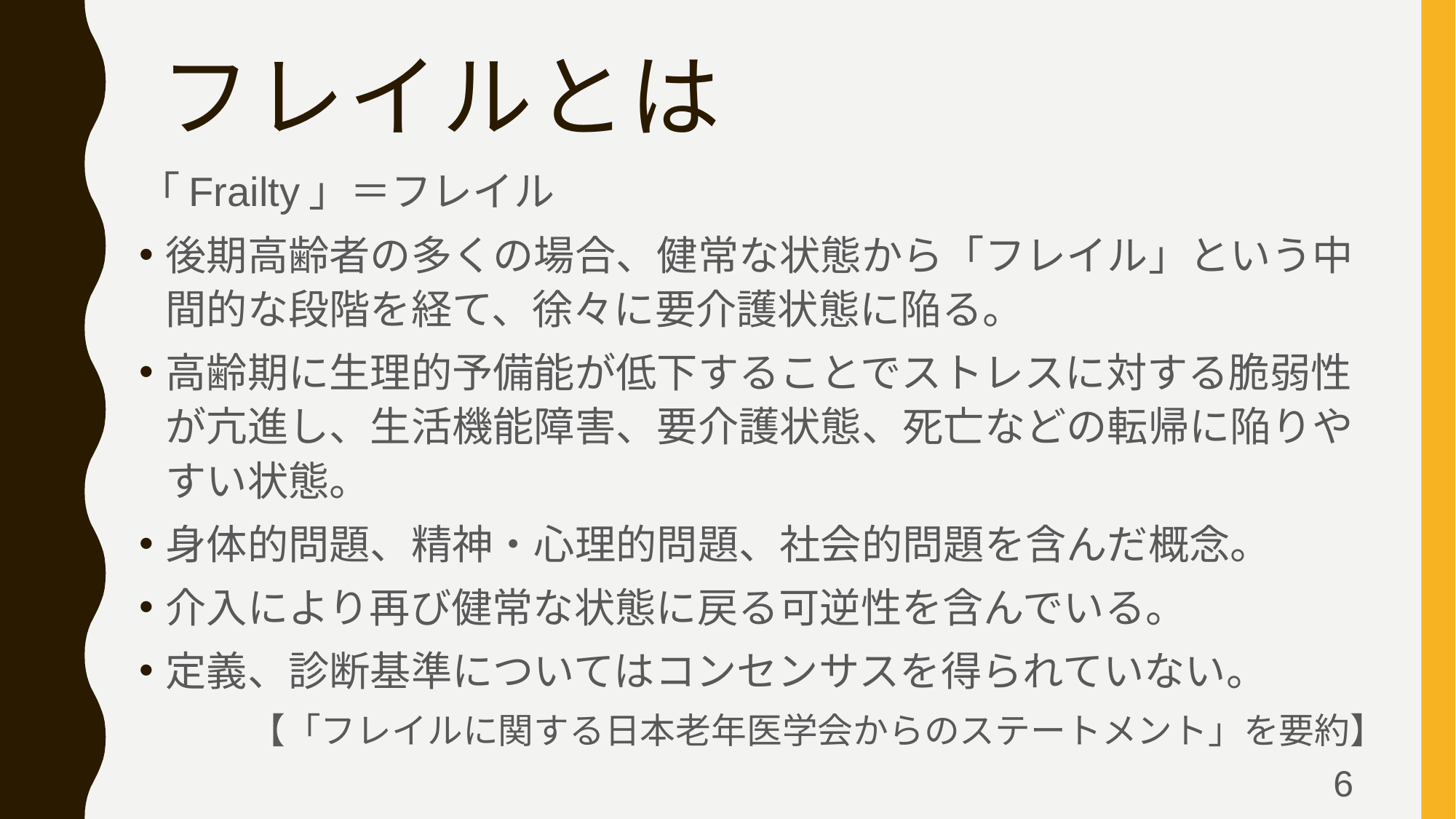

# フレイルとは
「Frailty」＝フレイル
後期高齢者の多くの場合、健常な状態から「フレイル」という中間的な段階を経て、徐々に要介護状態に陥る。
高齢期に生理的予備能が低下することでストレスに対する脆弱性が亢進し、生活機能障害、要介護状態、死亡などの転帰に陥りやすい状態。
身体的問題、精神・心理的問題、社会的問題を含んだ概念。
介入により再び健常な状態に戻る可逆性を含んでいる。
定義、診断基準についてはコンセンサスを得られていない。
【「フレイルに関する日本老年医学会からのステートメント」を要約】

6